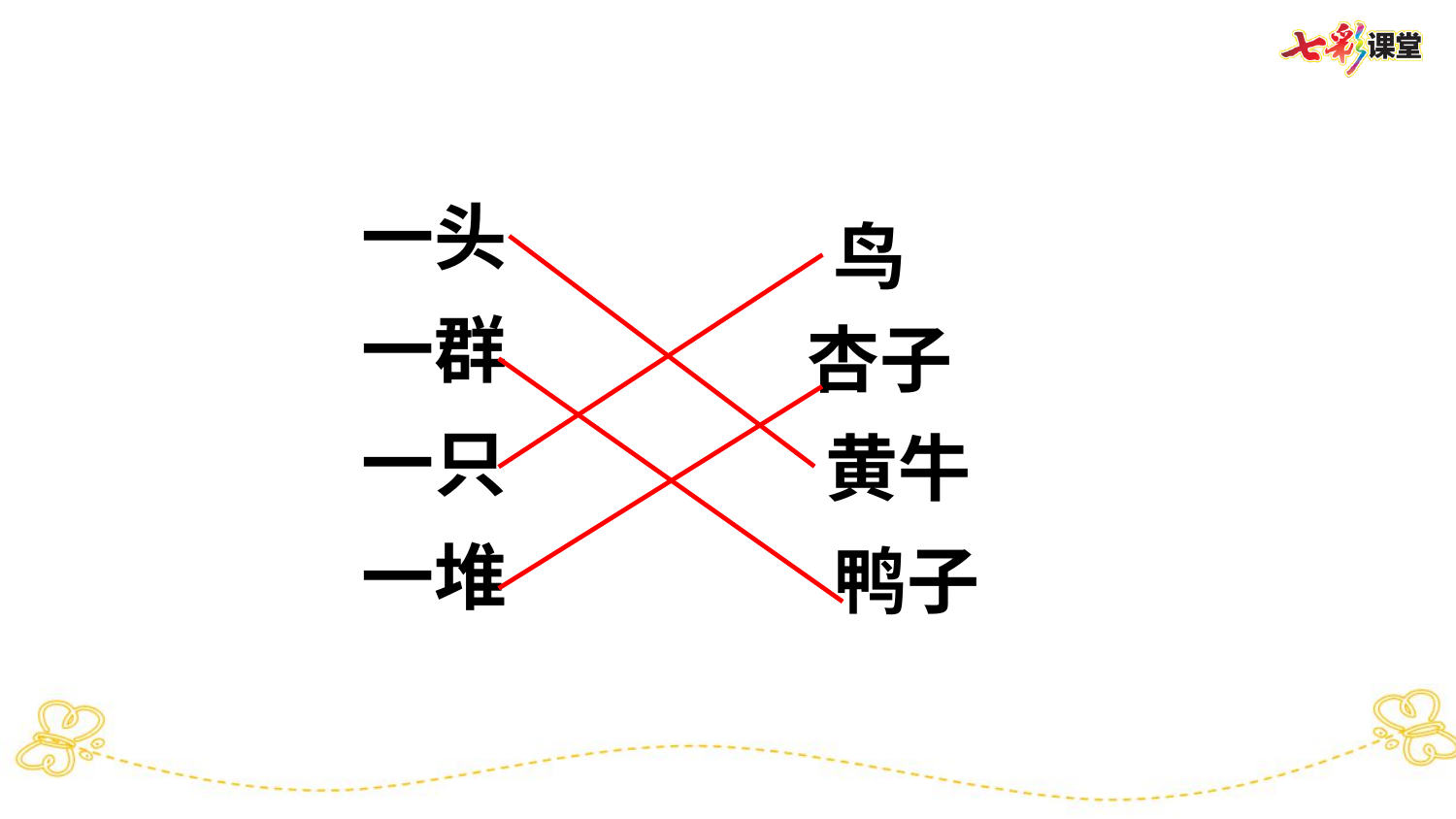

一头
鸟
一群
杏子
一只
黄牛
一堆
鸭子